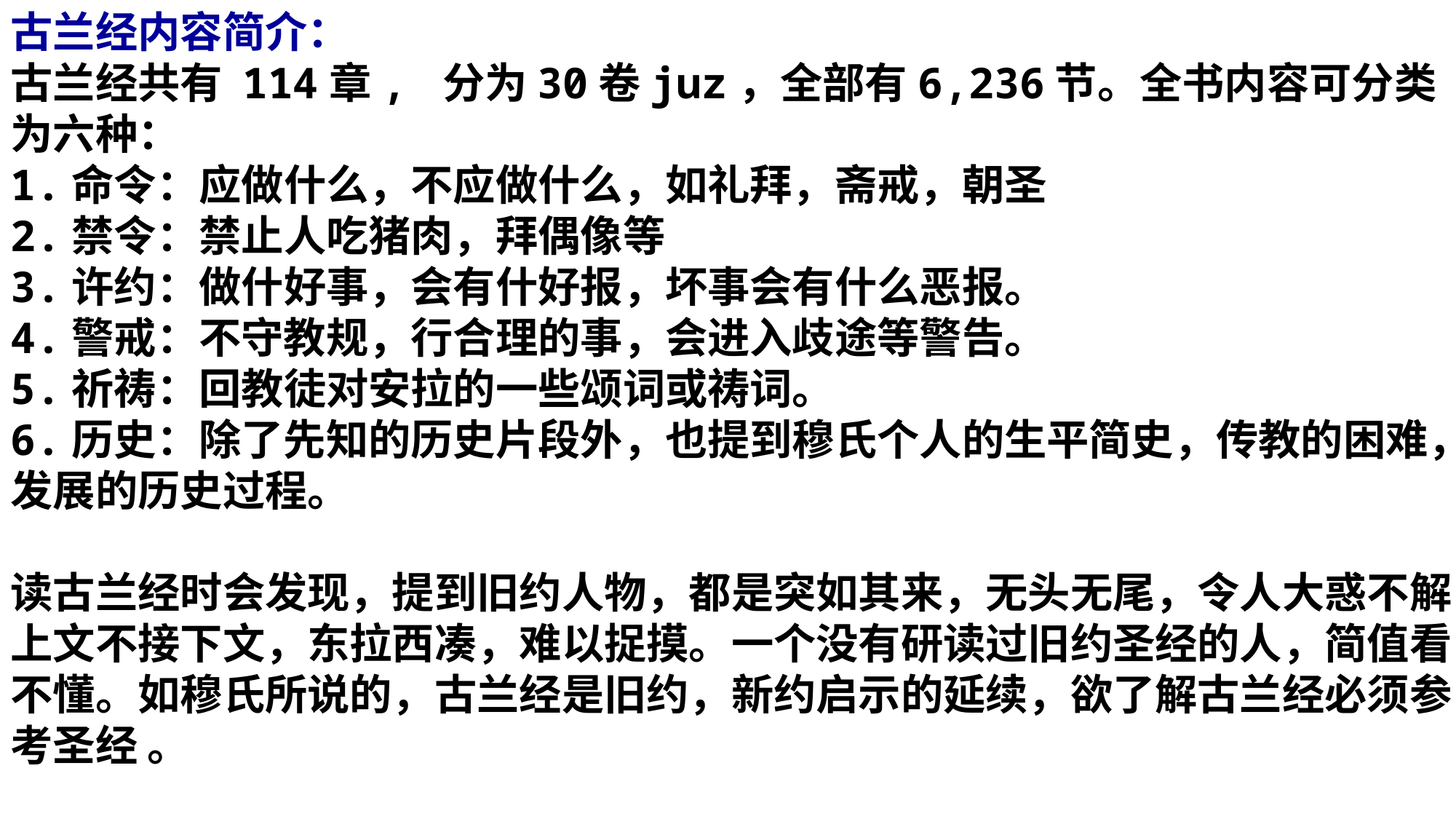

古兰经内容简介：
古兰经共有 114章, 分为30卷juz，全部有6,236节。全书内容可分类为六种：
1.命令：应做什么，不应做什么，如礼拜，斋戒，朝圣
2.禁令：禁止人吃猪肉，拜偶像等
3.许约：做什好事，会有什好报，坏事会有什么恶报。
4.警戒：不守教规，行合理的事，会进入歧途等警告。
5.祈祷：回教徒对安拉的一些颂词或祷词。
6.历史：除了先知的历史片段外，也提到穆氏个人的生平简史，传教的困难，发展的历史过程。

读古兰经时会发现，提到旧约人物，都是突如其来，无头无尾，令人大惑不解，上文不接下文，东拉西凑，难以捉摸。一个没有研读过旧约圣经的人，简值看不懂。如穆氏所说的，古兰经是旧约，新约启示的延续，欲了解古兰经必须参考圣经 。